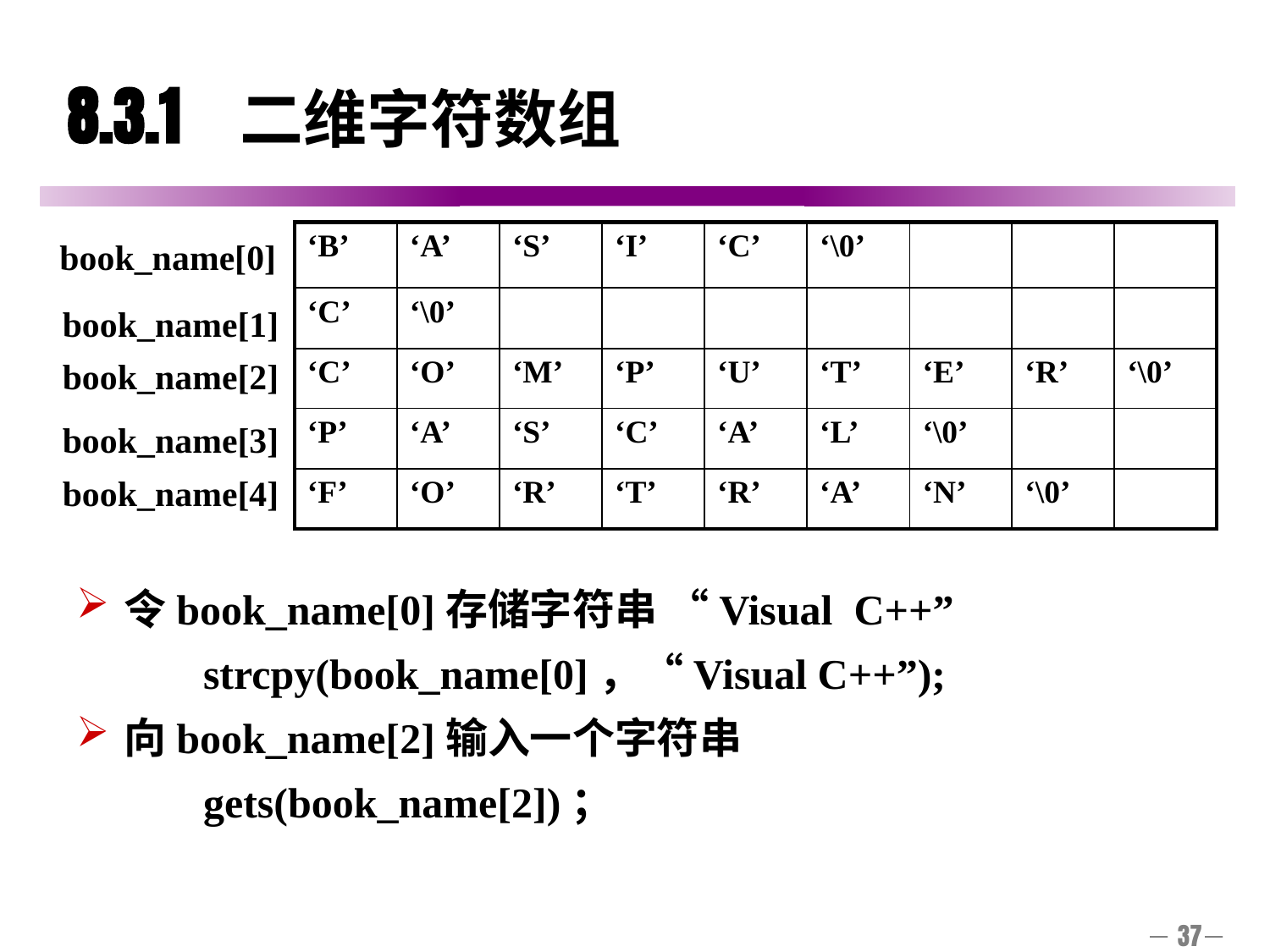

# 8.3.1   二维字符数组
| ‘B’ | ‘A’ | ‘S’ | ‘I’ | ‘C’ | ‘\0’ |  |  |  |
| --- | --- | --- | --- | --- | --- | --- | --- | --- |
| ‘C’ | ‘\0’ |  |  |  |  |  |  |  |
| ‘C’ | ‘O’ | ‘M’ | ‘P’ | ‘U’ | ‘T’ | ‘E’ | ‘R’ | ‘\0’ |
| ‘P’ | ‘A’ | ‘S’ | ‘C’ | ‘A’ | ‘L’ | ‘\0’ |  |  |
| ‘F’ | ‘O’ | ‘R’ | ‘T’ | ‘R’ | ‘A’ | ‘N’ | ‘\0’ |  |
book_name[0]
book_name[1]
book_name[2]
book_name[3]
book_name[4]
令book_name[0]存储字符串 “Visual  C++”
strcpy(book_name[0]，“Visual C++”);
向book_name[2]输入一个字符串
gets(book_name[2])；
－37－